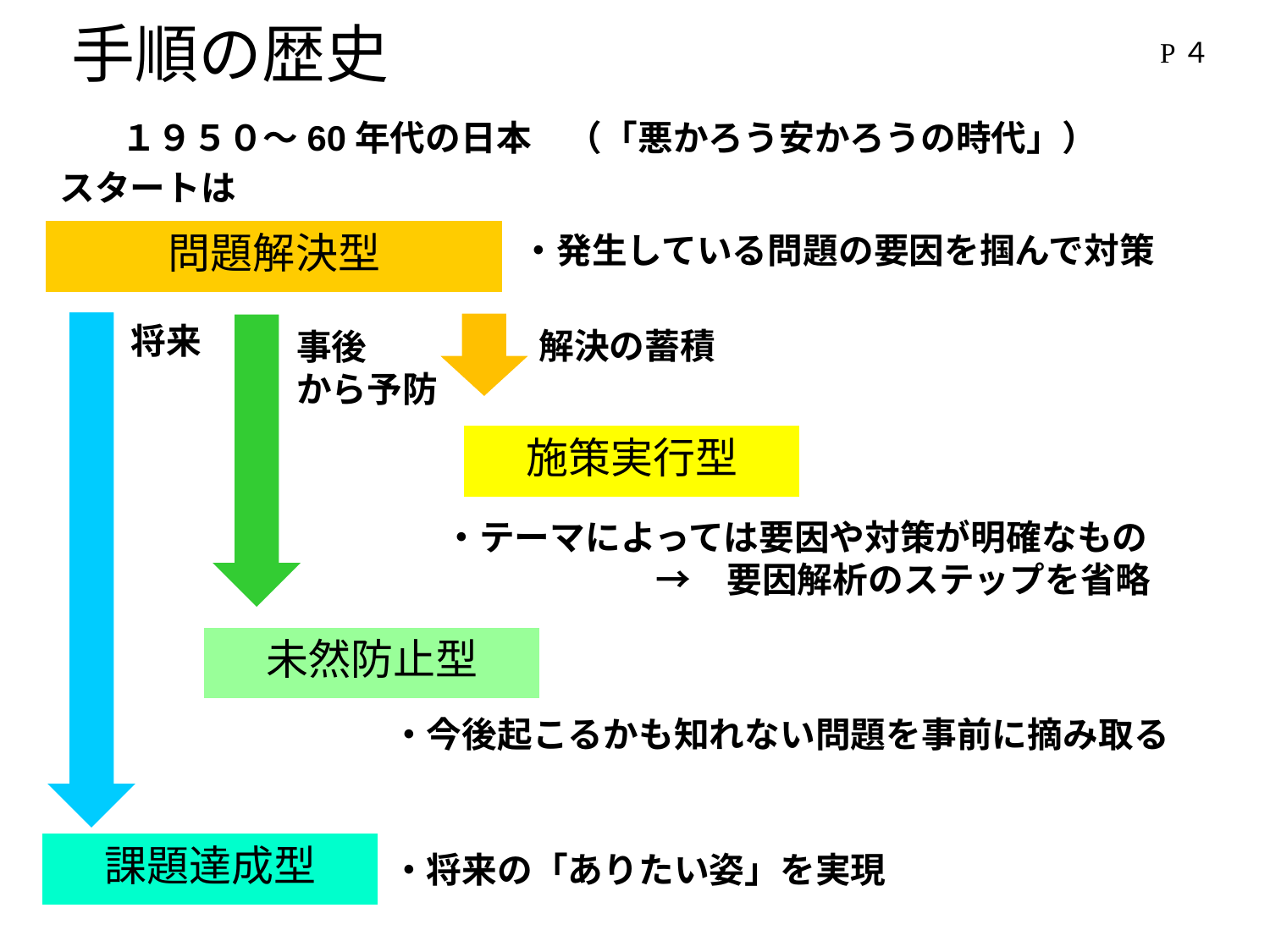

手順の歴史
P４
１９５０～60年代の日本　（「悪かろう安かろうの時代」）
スタートは
問題解決型
・発生している問題の要因を掴んで対策
将来

課題達成型
・将来の「ありたい姿」を実現

解決の蓄積
施策実行型
・テーマによっては要因や対策が明確なもの
　　　　　　→　要因解析のステップを省略
事後
から予防

未然防止型
・今後起こるかも知れない問題を事前に摘み取る